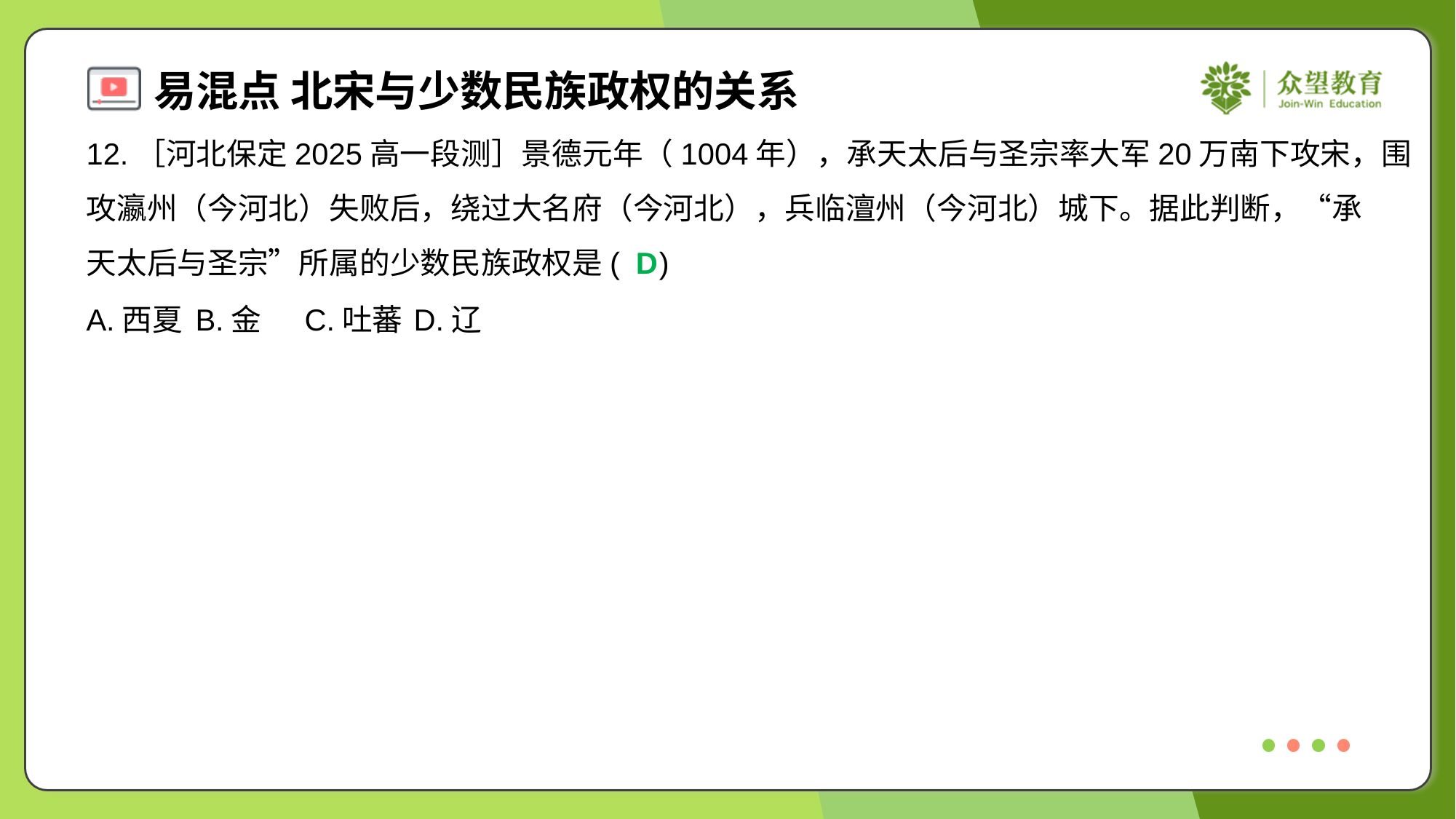

12.［河北保定2025高一段测］景德元年（1004年），承天太后与圣宗率大军20万南下攻宋，围
攻瀛州（今河北）失败后，绕过大名府（今河北），兵临澶州（今河北）城下。据此判断，“承
天太后与圣宗”所属的少数民族政权是(     )
D
A.西夏	B.金	C.吐蕃	D.辽